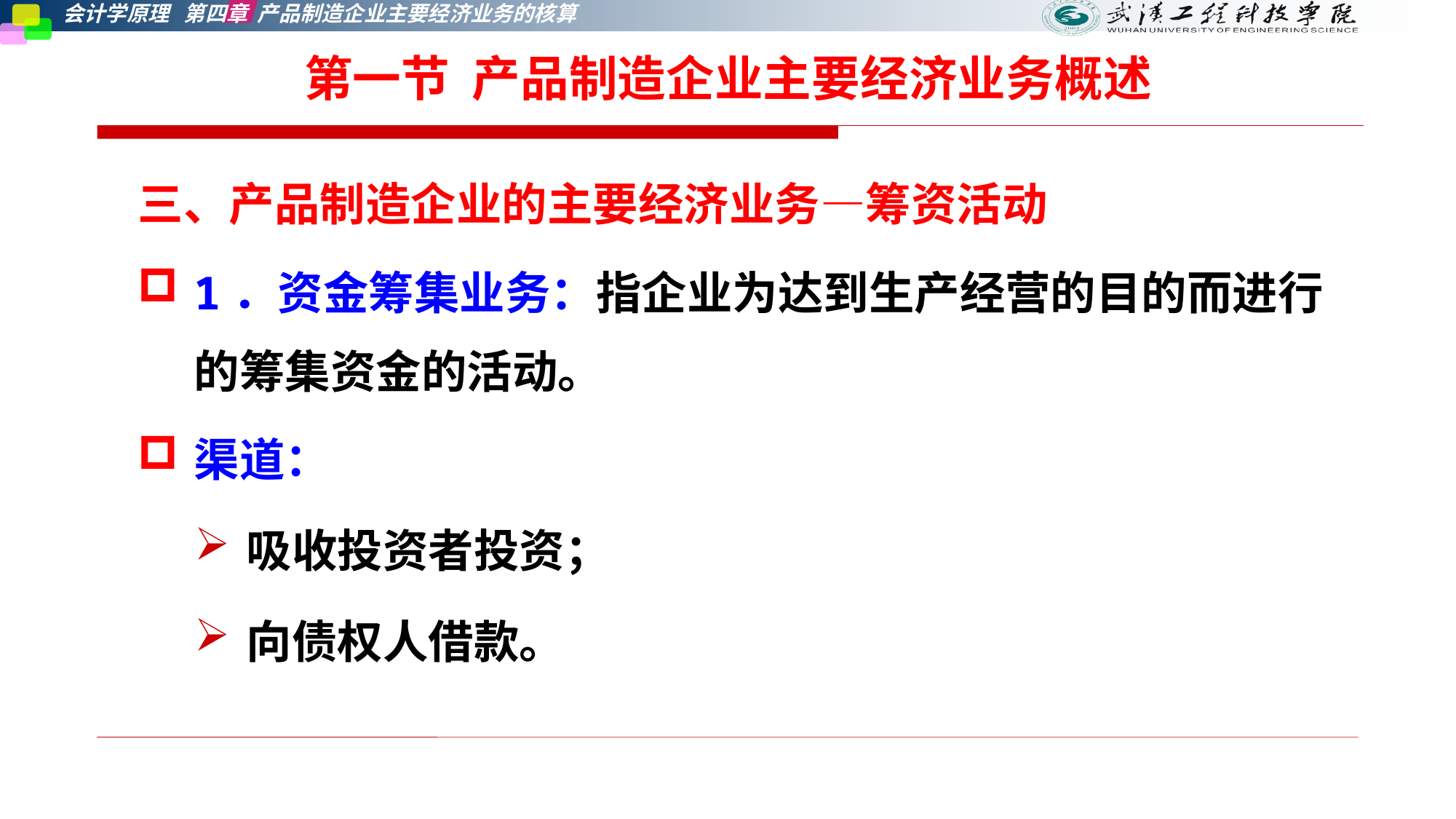

第一节  产品制造企业主要经济业务概述
三、产品制造企业的主要经济业务—筹资活动
1．资金筹集业务：指企业为达到生产经营的目的而进行的筹集资金的活动。
渠道：
吸收投资者投资；
向债权人借款。